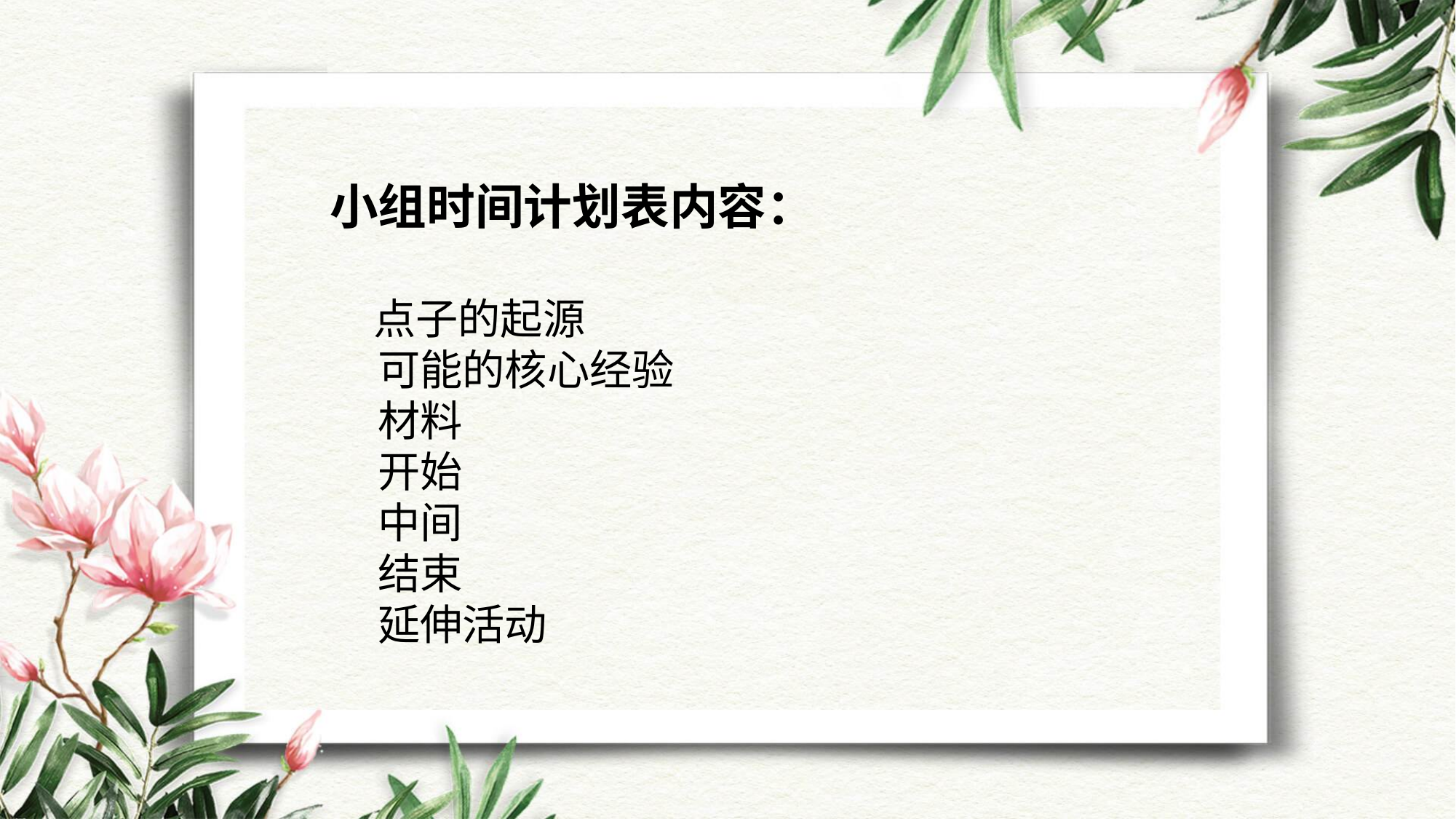

小组时间计划表内容：

      点子的起源
    可能的核心经验
    材料
    开始
    中间
    结束
    延伸活动